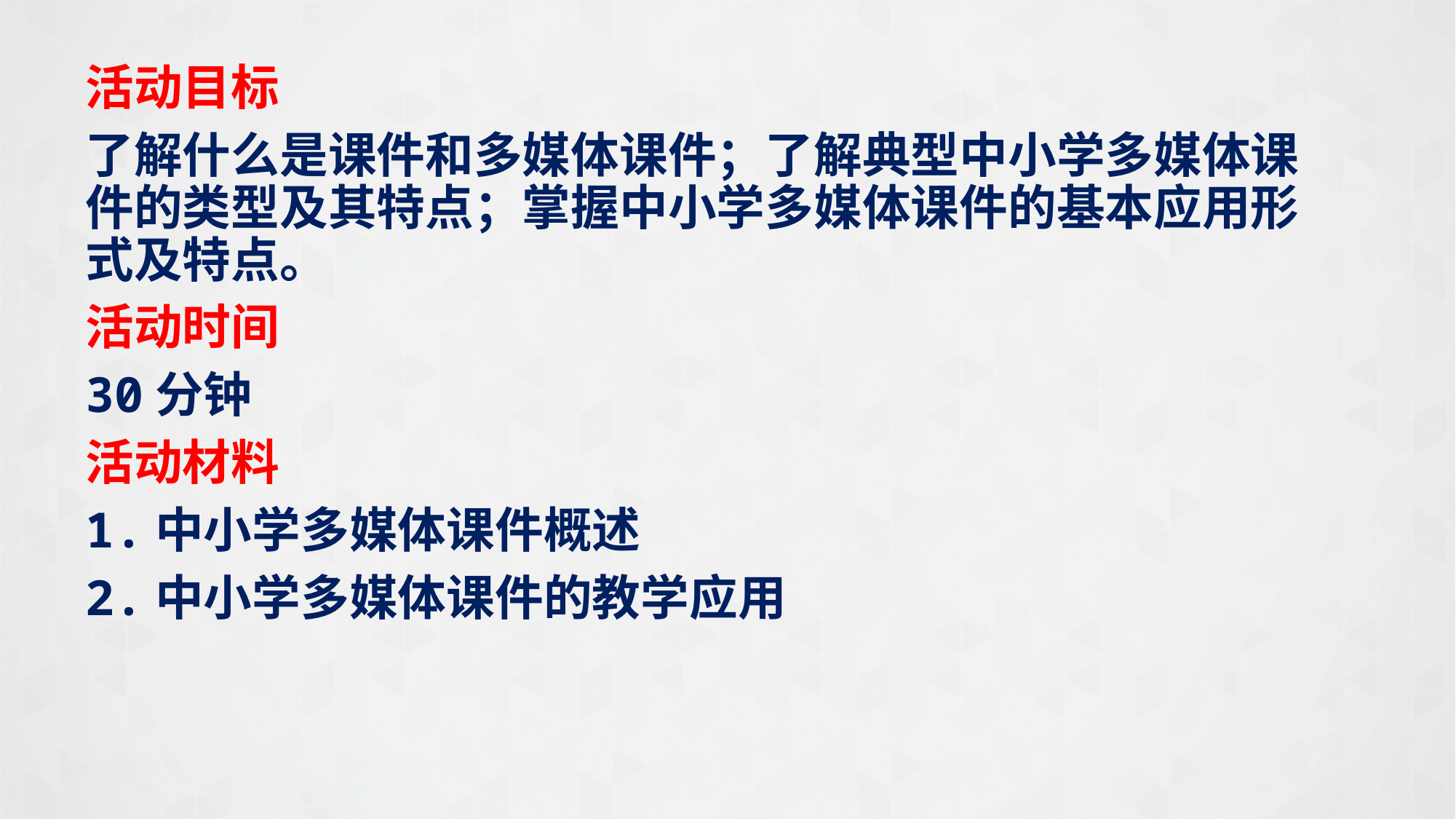

活动目标
了解什么是课件和多媒体课件；了解典型中小学多媒体课件的类型及其特点；掌握中小学多媒体课件的基本应用形式及特点。
活动时间
30分钟
活动材料
1.中小学多媒体课件概述
2.中小学多媒体课件的教学应用